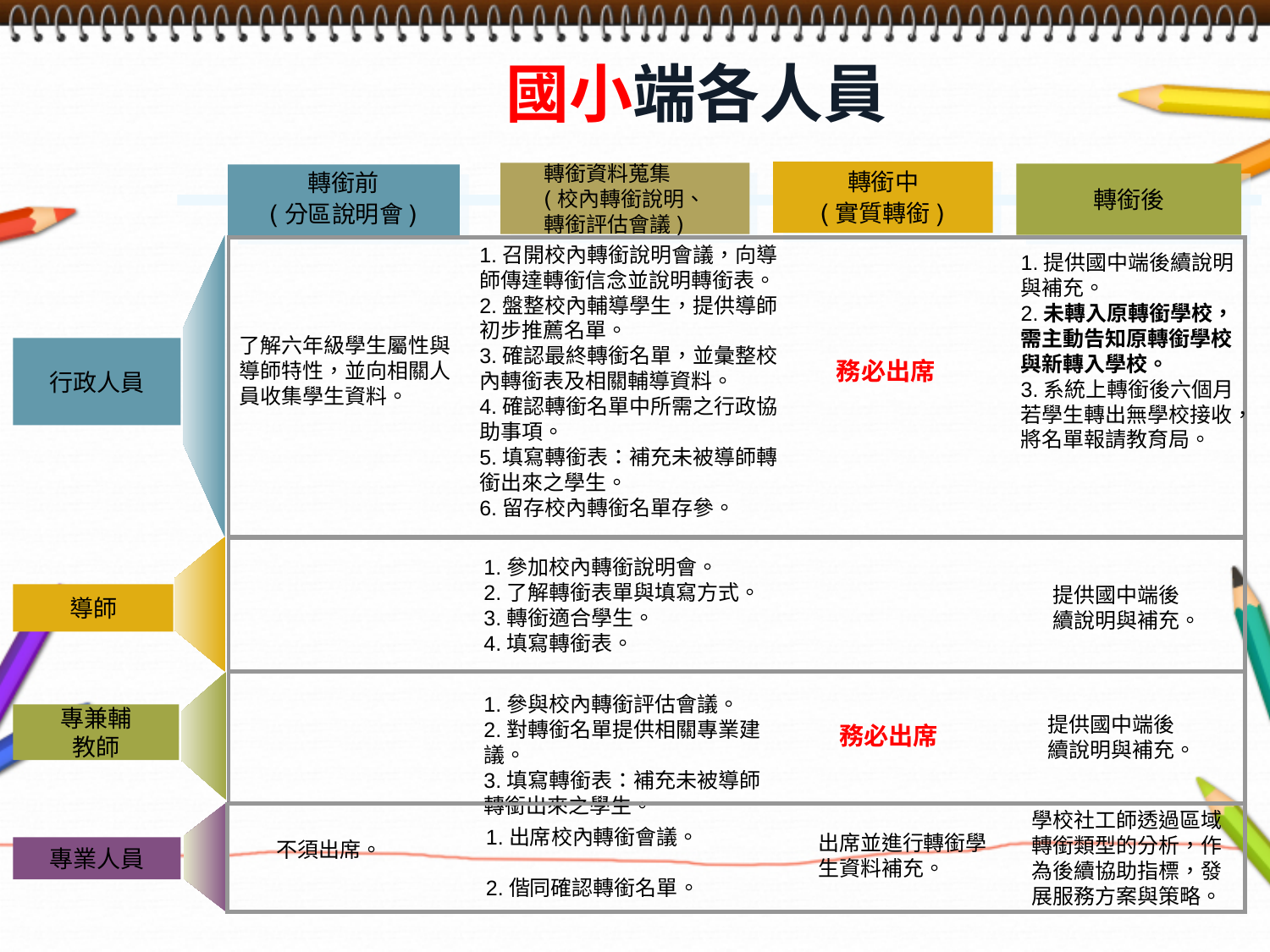

國小端各人員
轉銜中
(實質轉銜)
轉銜資料蒐集
(校內轉銜說明、
轉銜評估會議)
轉銜後
轉銜前
(分區說明會)

行政人員

導師

專兼輔
教師

1.召開校內轉銜說明會議，向導師傳達轉銜信念並說明轉銜表。
2.盤整校內輔導學生，提供導師初步推薦名單。
3.確認最終轉銜名單，並彙整校內轉銜表及相關輔導資料。
4.確認轉銜名單中所需之行政協助事項。
5.填寫轉銜表：補充未被導師轉銜出來之學生。
6.留存校內轉銜名單存參。
1.提供國中端後續說明與補充。
2.未轉入原轉銜學校，需主動告知原轉銜學校與新轉入學校。
3.系統上轉銜後六個月若學生轉出無學校接收，將名單報請教育局。
了解六年級學生屬性與導師特性，並向相關人員收集學生資料。
1.參加校內轉銜說明會。
2.了解轉銜表單與填寫方式。
3.轉銜適合學生。
4.填寫轉銜表。
提供國中端後續說明與補充。
1.參與校內轉銜評估會議。
2.對轉銜名單提供相關專業建議。
3.填寫轉銜表：補充未被導師轉銜出來之學生。
提供國中端後續說明與補充。
務必出席
務必出席
學校社工師透過區域轉銜類型的分析，作為後續協助指標，發展服務方案與策略。

1.出席校內轉銜會議。
2.偕同確認轉銜名單。
出席並進行轉銜學生資料補充。
不須出席。

專業人員